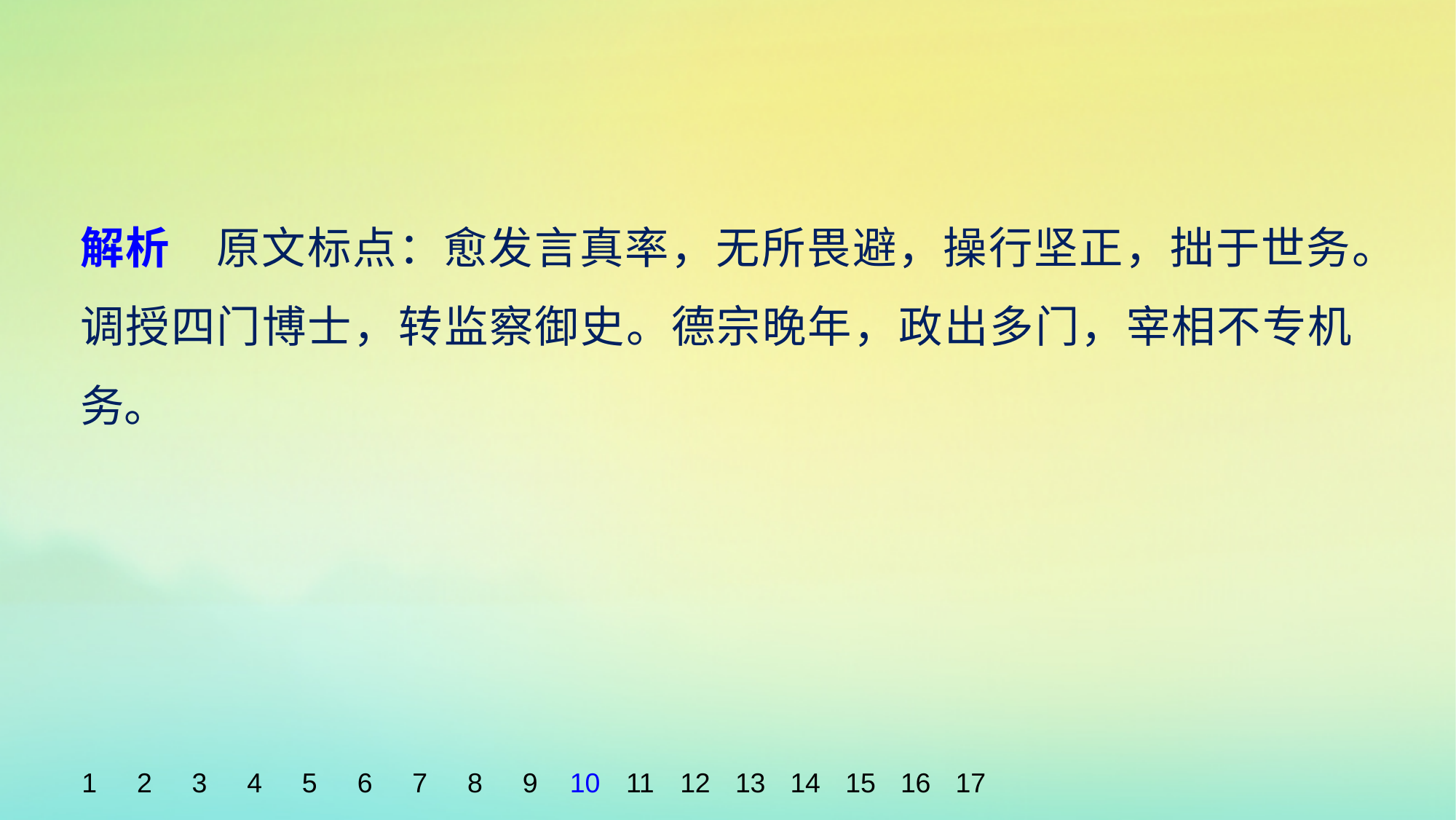

解析　原文标点：愈发言真率，无所畏避，操行坚正，拙于世务。调授四门博士，转监察御史。德宗晚年，政出多门，宰相不专机务。
1
2
3
4
5
6
7
8
9
10
11
12
13
14
15
16
17